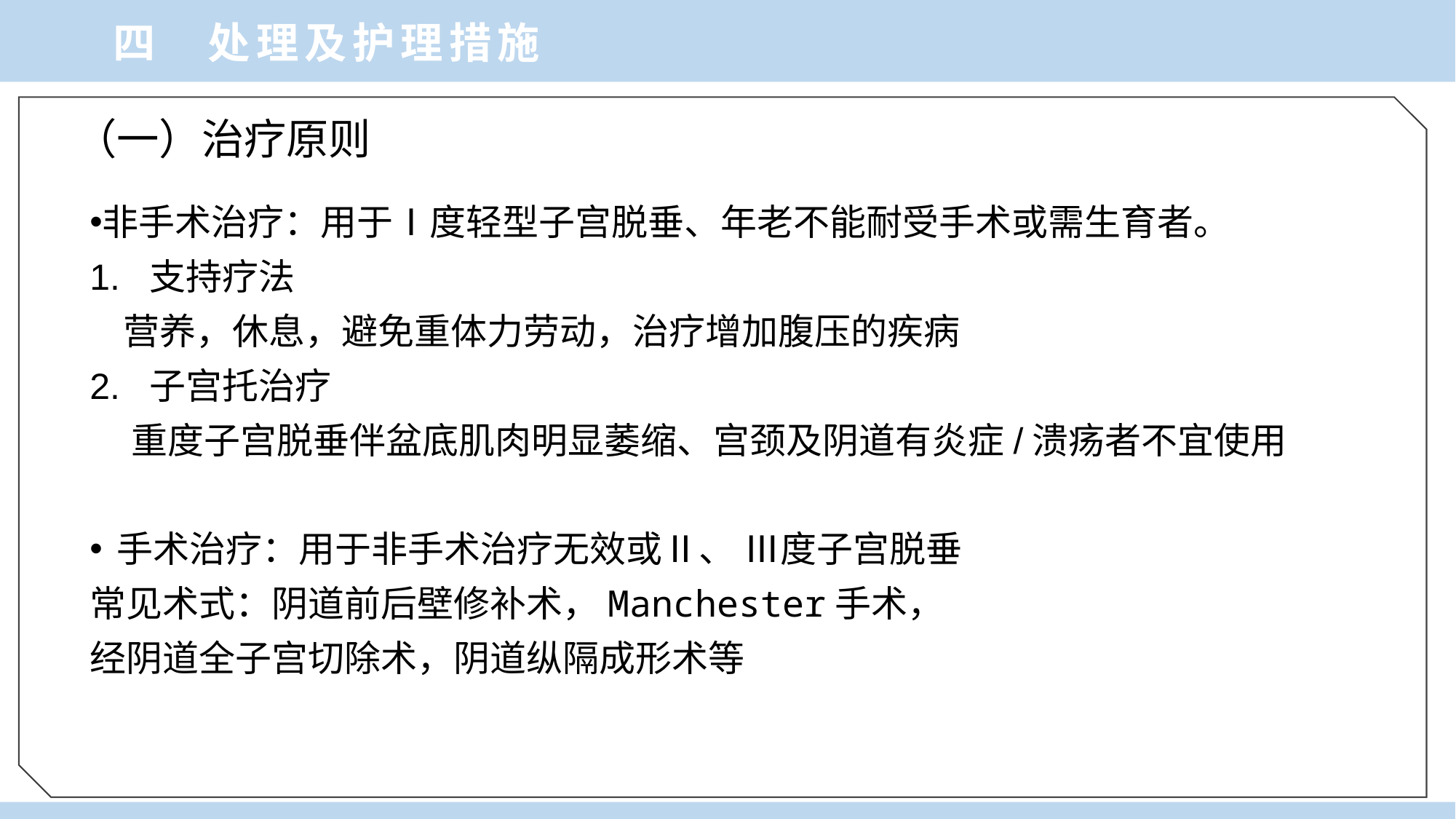

四   处理及护理措施

（一）治疗原则
非手术治疗：用于Ⅰ度轻型子宫脱垂、年老不能耐受手术或需生育者。
1.  支持疗法
   营养，休息，避免重体力劳动，治疗增加腹压的疾病
2.  子宫托治疗
    重度子宫脱垂伴盆底肌肉明显萎缩、宫颈及阴道有炎症/溃疡者不宜使用

手术治疗：用于非手术治疗无效或Ⅱ、 Ⅲ度子宫脱垂
常见术式：阴道前后壁修补术，Manchester手术，
经阴道全子宫切除术，阴道纵隔成形术等